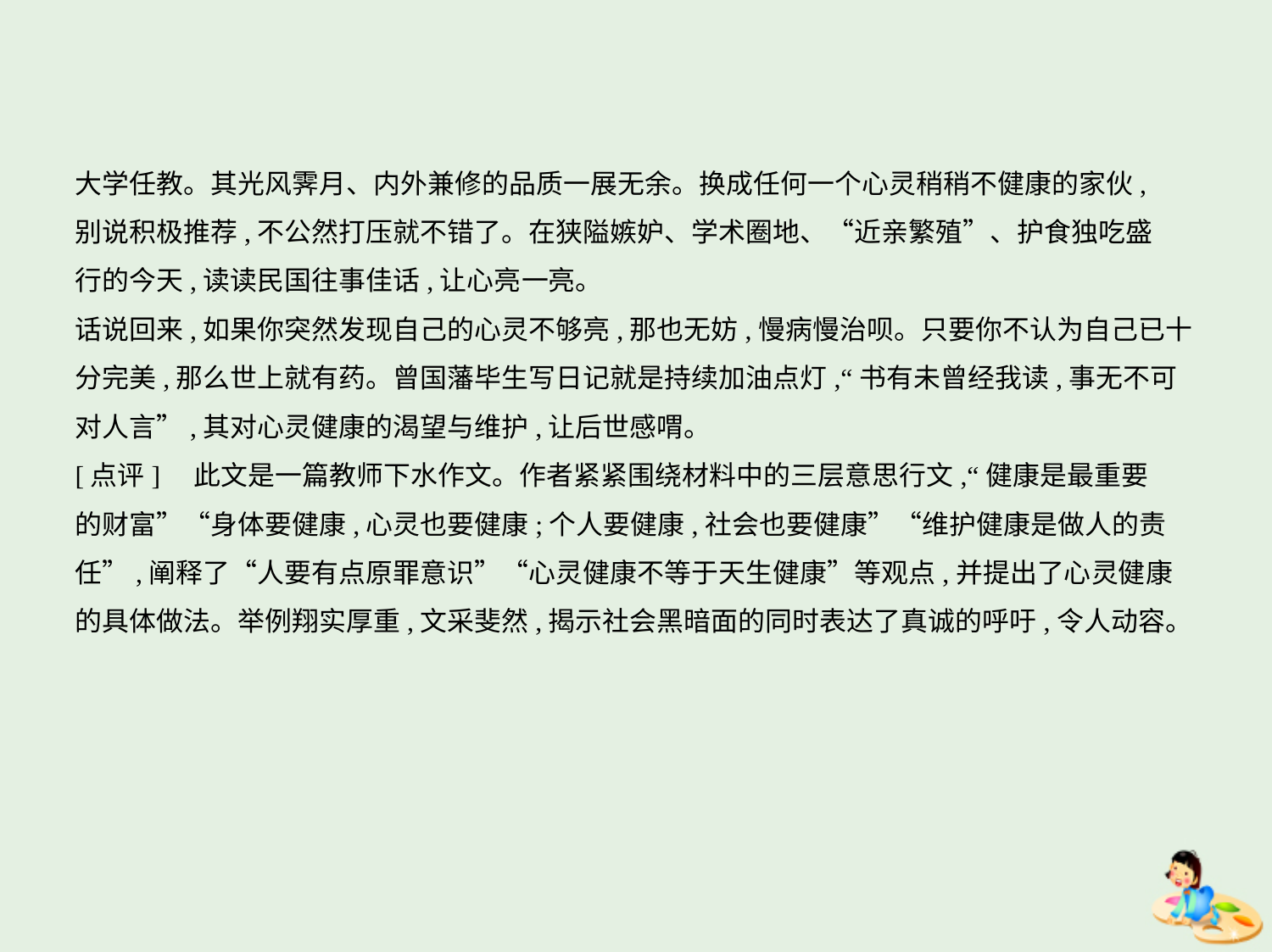

大学任教。其光风霁月、内外兼修的品质一展无余。换成任何一个心灵稍稍不健康的家伙,
别说积极推荐,不公然打压就不错了。在狭隘嫉妒、学术圈地、“近亲繁殖”、护食独吃盛
行的今天,读读民国往事佳话,让心亮一亮。
话说回来,如果你突然发现自己的心灵不够亮,那也无妨,慢病慢治呗。只要你不认为自己已十
分完美,那么世上就有药。曾国藩毕生写日记就是持续加油点灯,“书有未曾经我读,事无不可
对人言”,其对心灵健康的渴望与维护,让后世感喟。
[点评]　此文是一篇教师下水作文。作者紧紧围绕材料中的三层意思行文,“健康是最重要
的财富”“身体要健康,心灵也要健康;个人要健康,社会也要健康”“维护健康是做人的责
任”,阐释了“人要有点原罪意识”“心灵健康不等于天生健康”等观点,并提出了心灵健康
的具体做法。举例翔实厚重,文采斐然,揭示社会黑暗面的同时表达了真诚的呼吁,令人动容。